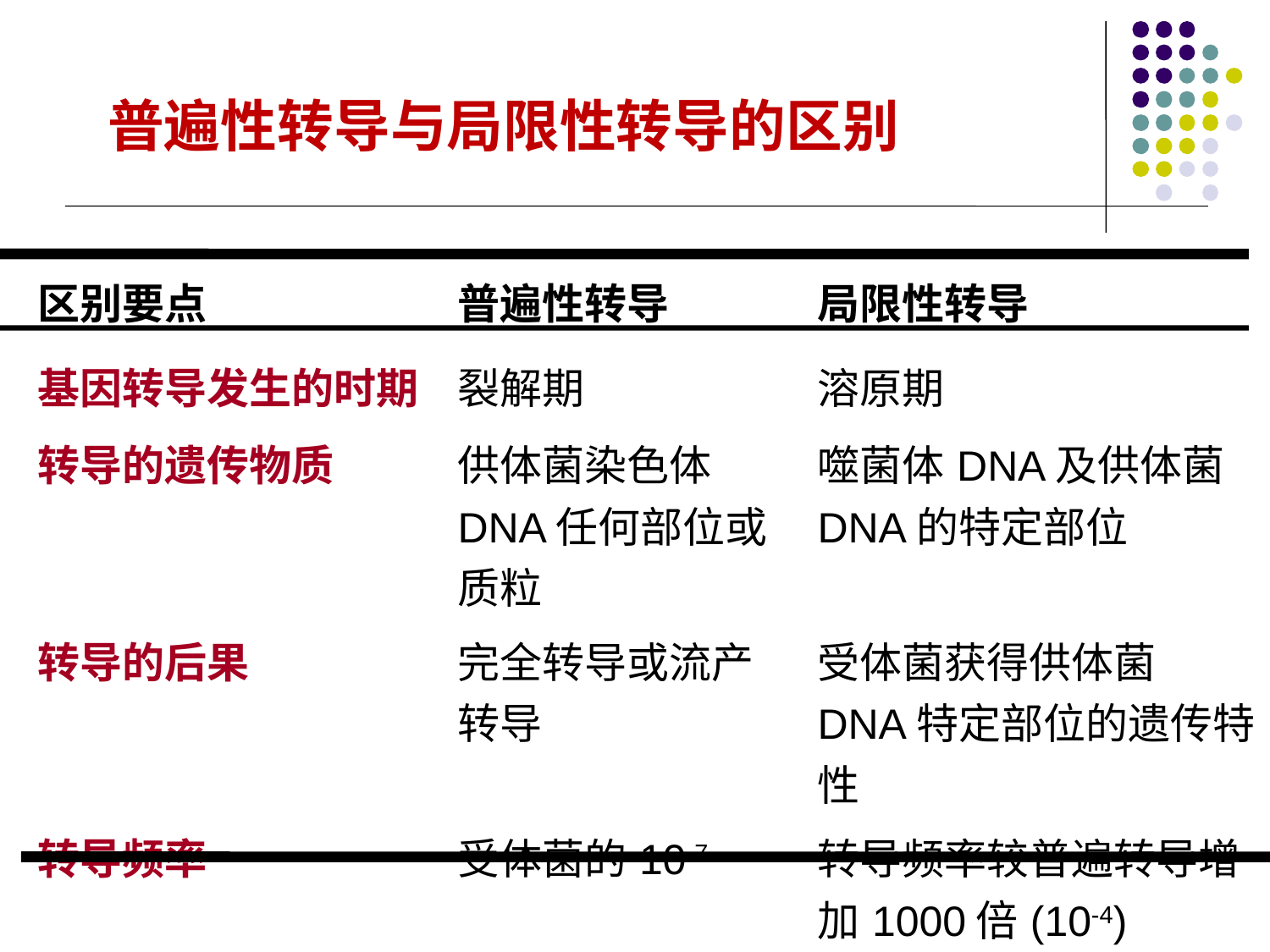

普遍性转导与局限性转导的区别

| 区别要点 | 普遍性转导 | 局限性转导 |
| --- | --- | --- |
| 基因转导发生的时期 | 裂解期 | 溶原期 |
| 转导的遗传物质 | 供体菌染色体DNA任何部位或质粒 | 噬菌体DNA及供体菌DNA的特定部位 |
| 转导的后果 | 完全转导或流产转导 | 受体菌获得供体菌DNA特定部位的遗传特性 |
| 转导频率 | 受体菌的10-7 | 转导频率较普遍转导增加1000倍(10-4) |